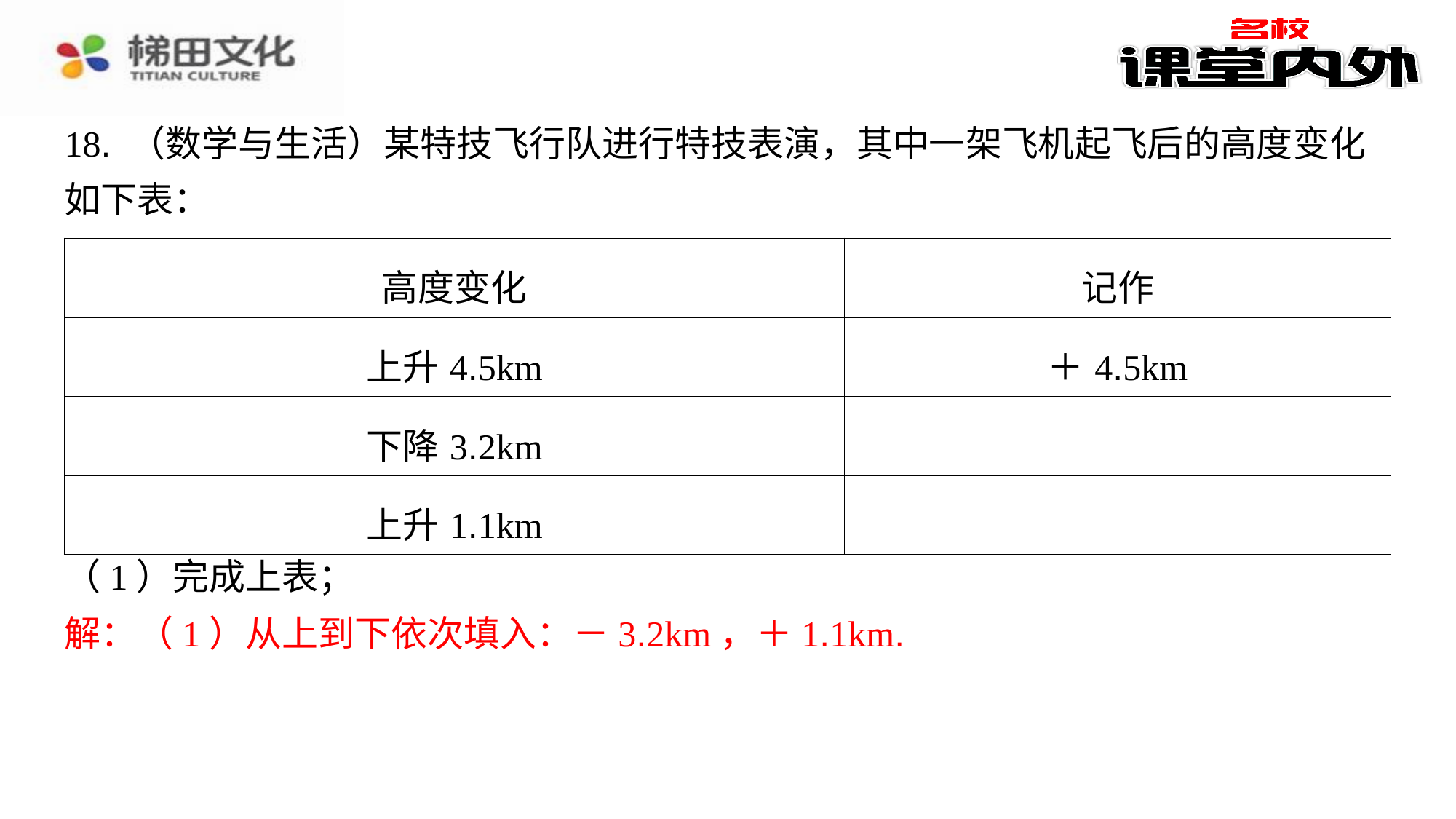

18. （数学与生活）某特技飞行队进行特技表演，其中一架飞机起飞后的高度变化
如下表：
| 高度变化 | 记作 |
| --- | --- |
| 上升4.5km | ＋4.5km |
| 下降3.2km |  |
| 上升1.1km |  |
（1）完成上表；
解：（1）从上到下依次填入：－3.2km，＋1.1km.
解：（1）从上到下依次填入：－3.2km，＋1.1km.